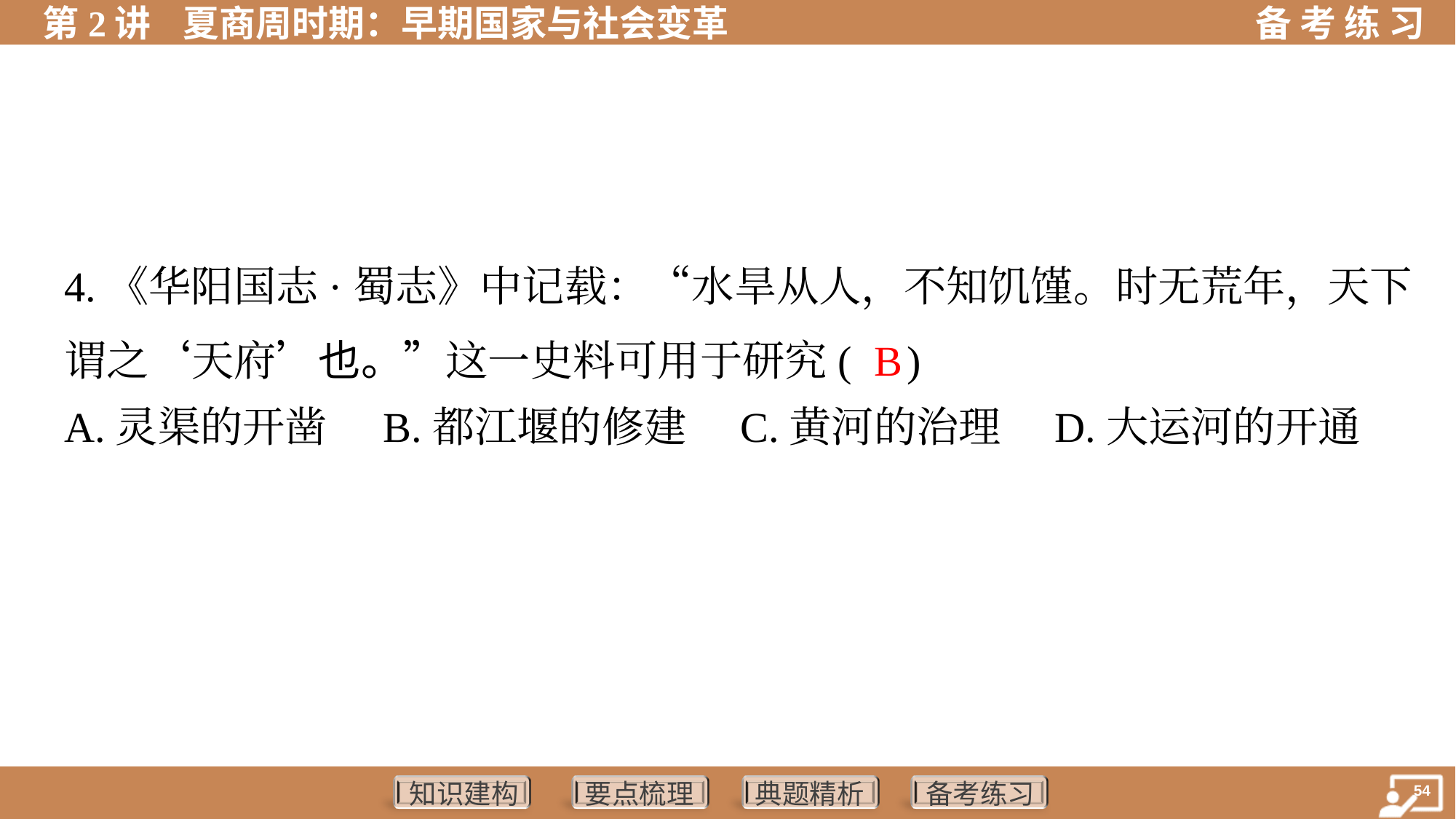

4.《华阳国志·蜀志》中记载：“水旱从人，不知饥馑。时无荒年，天下
谓之‘天府’也。”这一史料可用于研究(     )
   B
A.灵渠的开凿	B.都江堰的修建	C.黄河的治理	D.大运河的开通